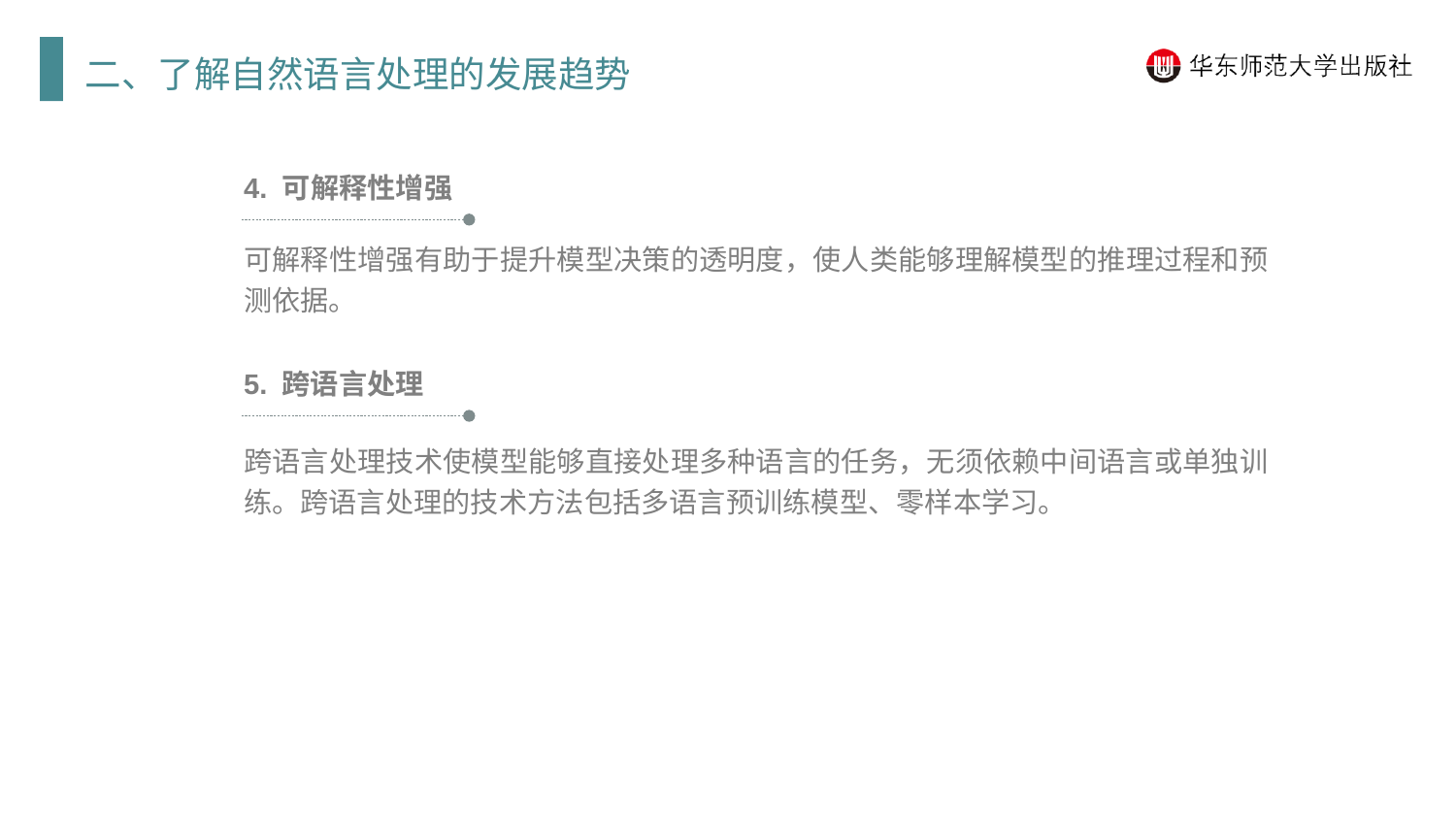

二、了解自然语言处理的发展趋势
4. 可解释性增强
可解释性增强有助于提升模型决策的透明度，使人类能够理解模型的推理过程和预测依据。
5. 跨语言处理
跨语言处理技术使模型能够直接处理多种语言的任务，无须依赖中间语言或单独训练。跨语言处理的技术方法包括多语言预训练模型、零样本学习。